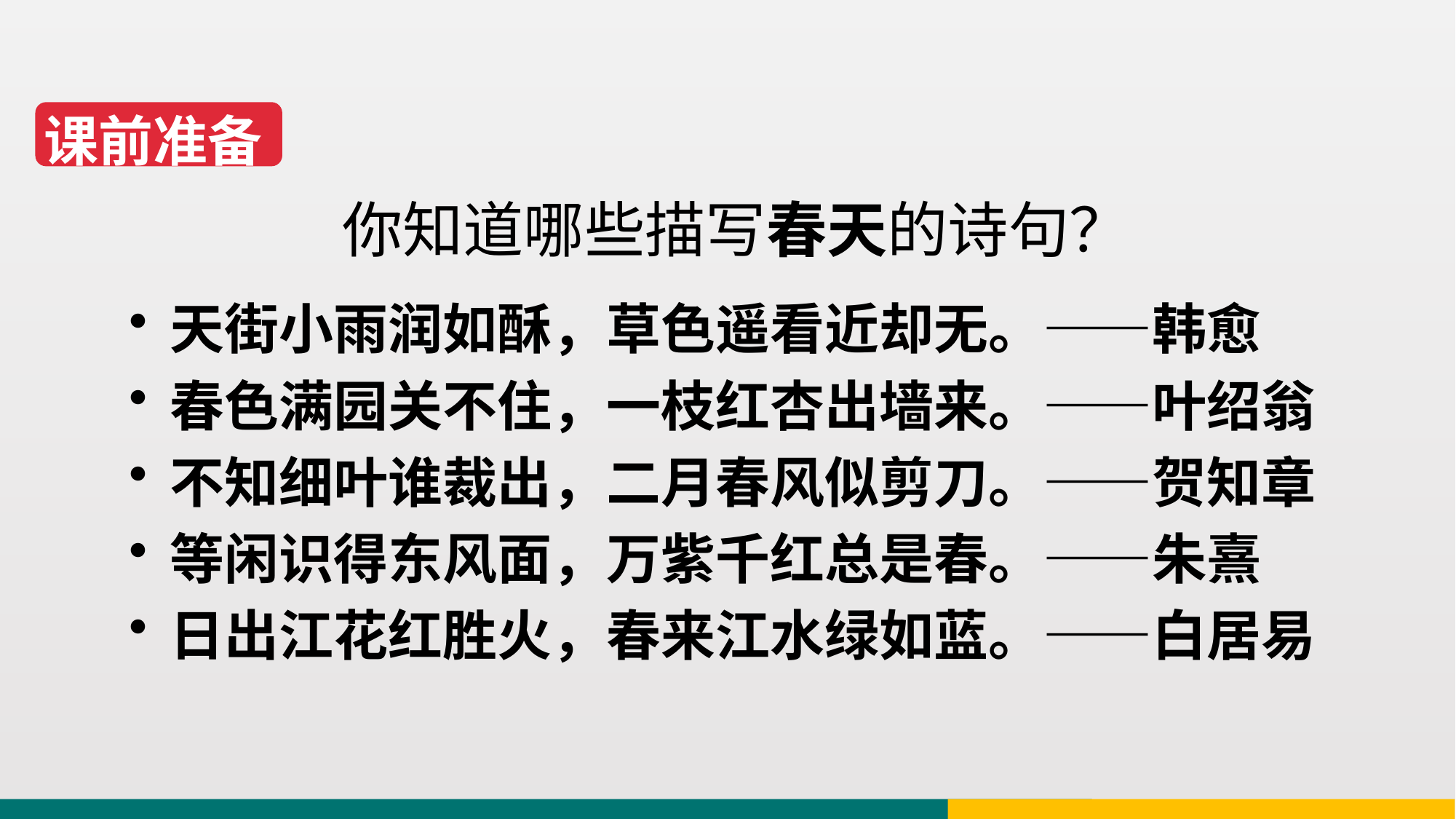

课前准备
你知道哪些描写春天的诗句？
天街小雨润如酥，草色遥看近却无。——韩愈
春色满园关不住，一枝红杏出墙来。——叶绍翁
不知细叶谁裁出，二月春风似剪刀。——贺知章
等闲识得东风面，万紫千红总是春。——朱熹
日出江花红胜火，春来江水绿如蓝。——白居易